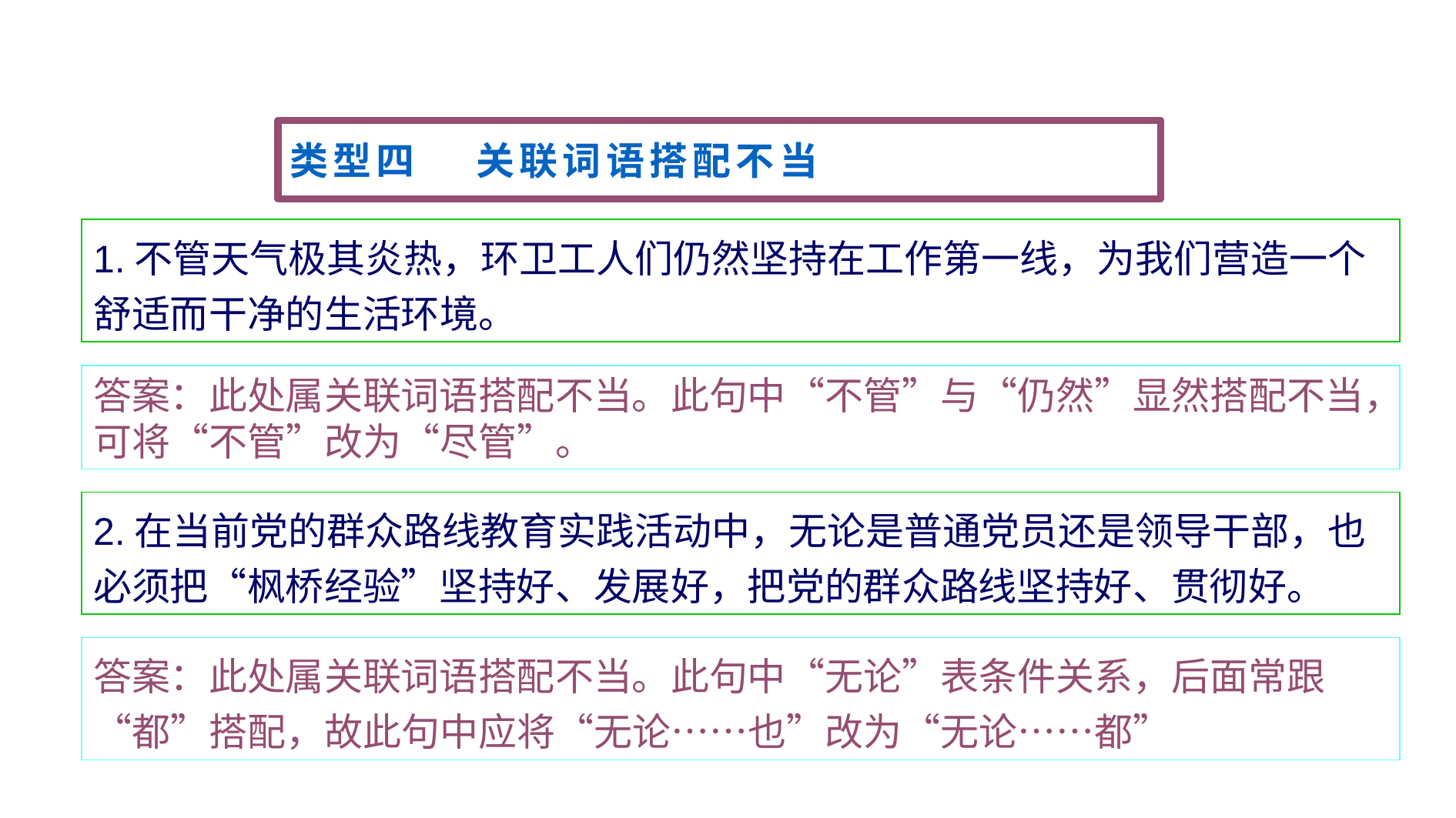

类型四 　关联词语搭配不当
1.不管天气极其炎热，环卫工人们仍然坚持在工作第一线，为我们营造一个舒适而干净的生活环境。

答案：此处属关联词语搭配不当。此句中“不管”与“仍然”显然搭配不当，可将“不管”改为“尽管”。

2.在当前党的群众路线教育实践活动中，无论是普通党员还是领导干部，也必须把“枫桥经验”坚持好、发展好，把党的群众路线坚持好、贯彻好。
答案：此处属关联词语搭配不当。此句中“无论”表条件关系，后面常跟“都”搭配，故此句中应将“无论……也”改为“无论……都”